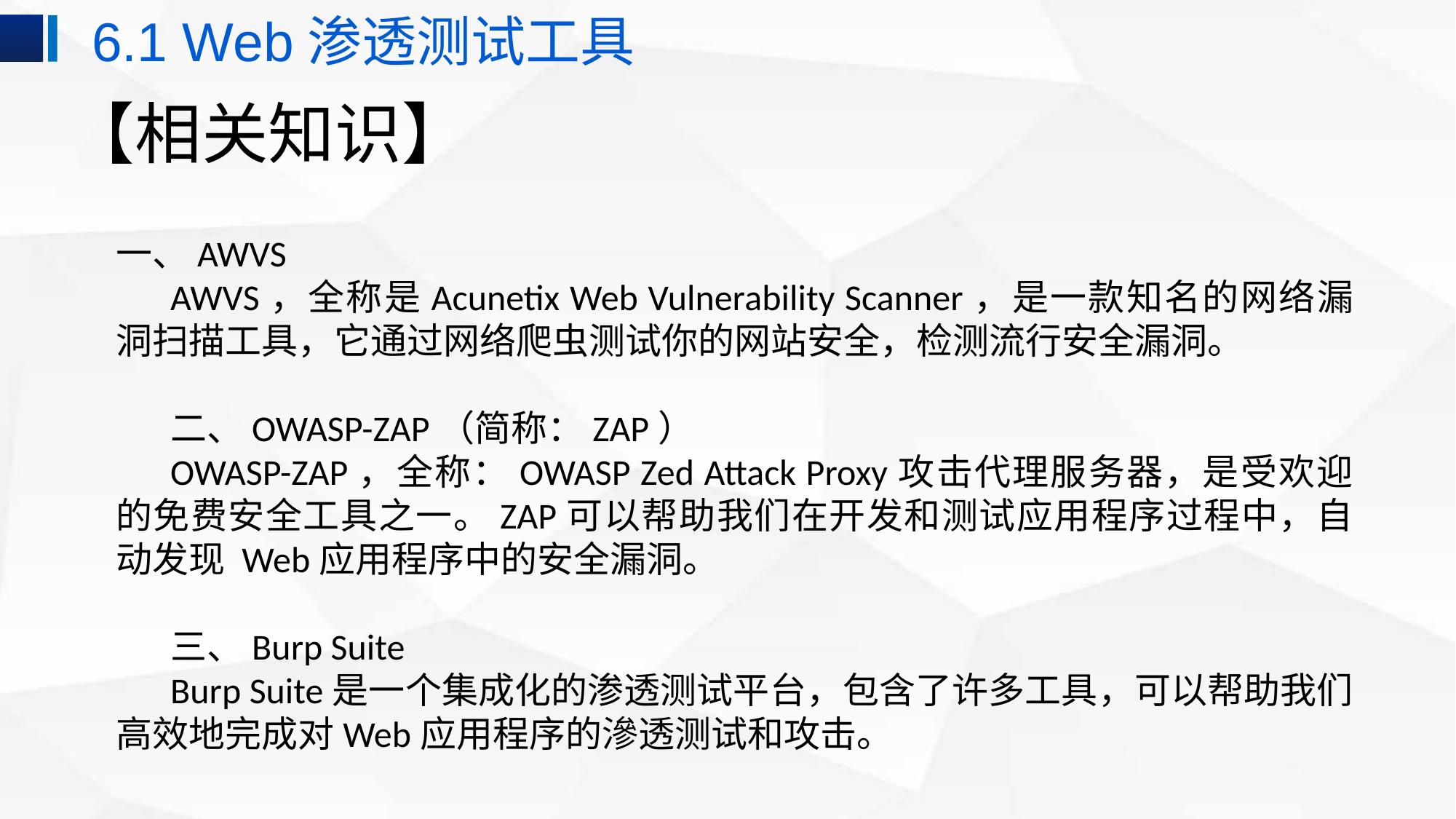

6.1 Web渗透测试工具

# 【相关知识】
一、AWVS
AWVS，全称是Acunetix Web Vulnerability Scanner，是一款知名的网络漏洞扫描工具，它通过网络爬虫测试你的网站安全，检测流行安全漏洞。

二、OWASP-ZAP（简称：ZAP）
OWASP-ZAP，全称：OWASP Zed Attack Proxy攻击代理服务器，是受欢迎的免费安全工具之一。ZAP可以帮助我们在开发和测试应用程序过程中，自动发现 Web应用程序中的安全漏洞。

三、Burp Suite
Burp Suite是一个集成化的渗透测试平台，包含了许多工具，可以帮助我们高效地完成对Web应用程序的滲透测试和攻击。